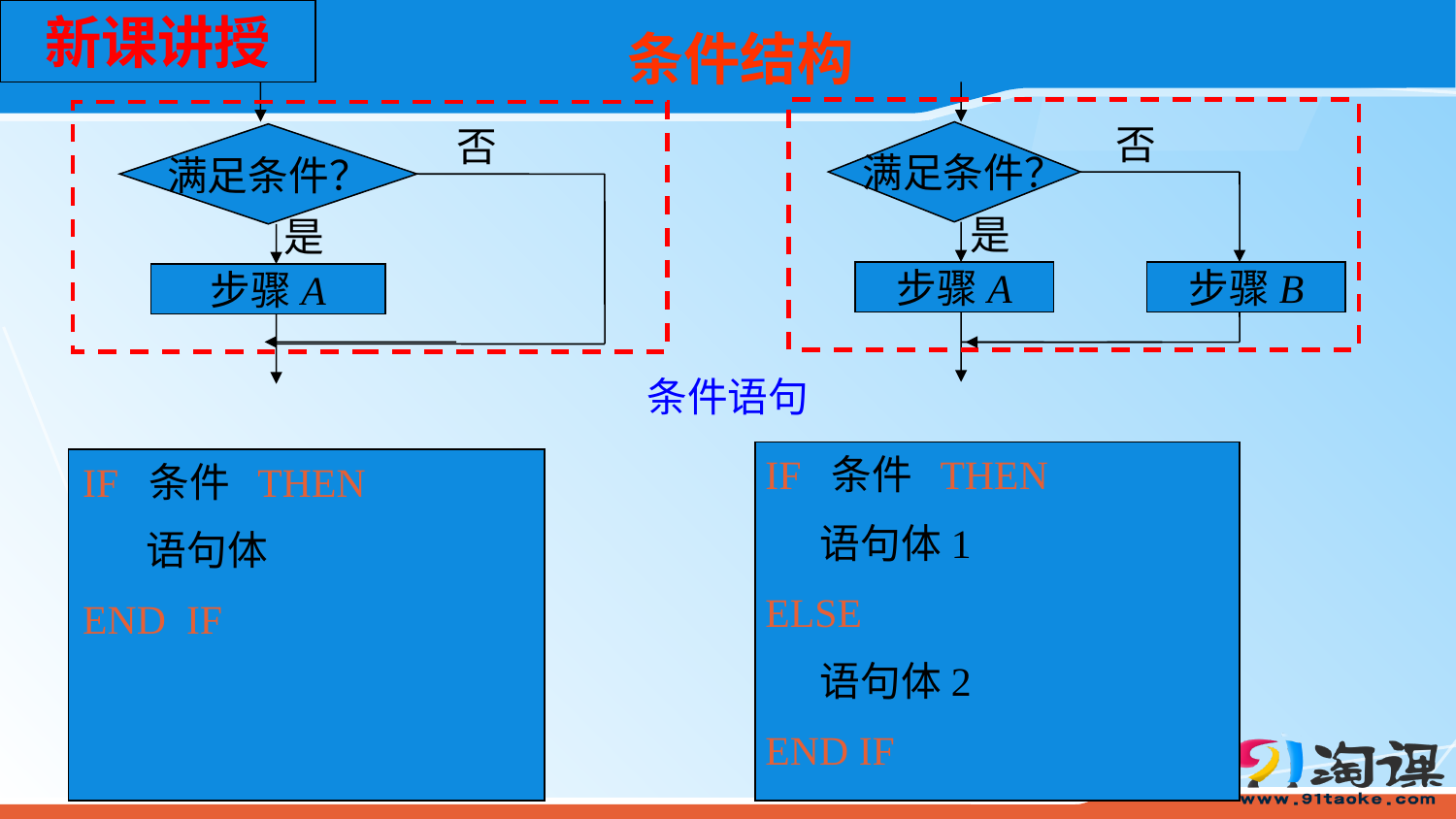

新课讲授
条件结构

否
 满足条件？

是

步骤A
步骤B

否
满足条件？

是

步骤A

条件语句
IF  条件  THEN
     语句体1
ELSE
     语句体2
END IF

IF  条件  THEN
      语句体
END  IF